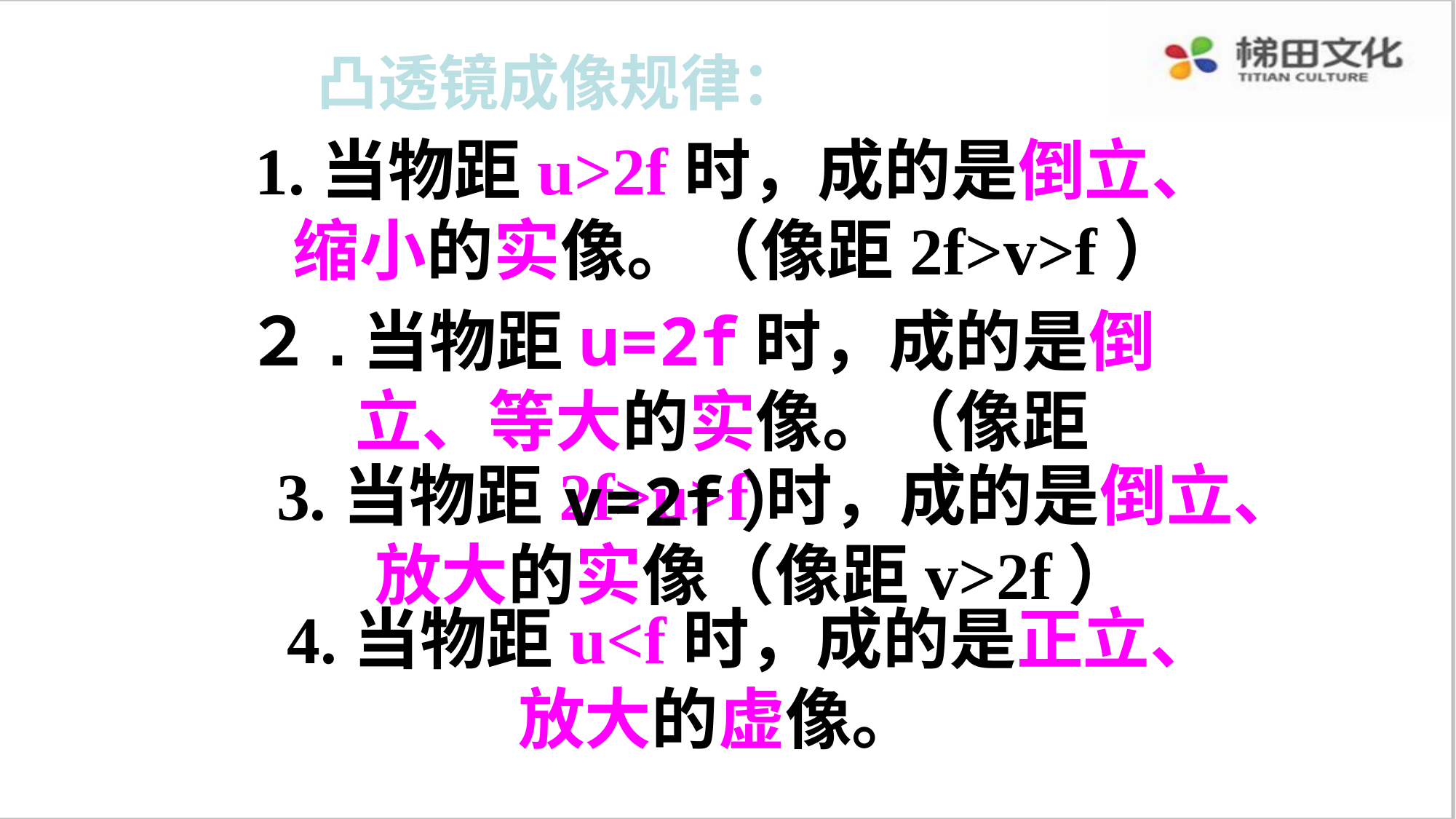

凸透镜成像规律：
1.当物距u>2f时，成的是倒立、缩小的实像。（像距2f>v>f）
  ２.当物距u=2f时，成的是倒        立、等大的实像。（像距v=2f）
3.当物距2f>u>f时，成的是倒立、放大的实像（像距v>2f）
4.当物距u<f时，成的是正立、放大的虚像。